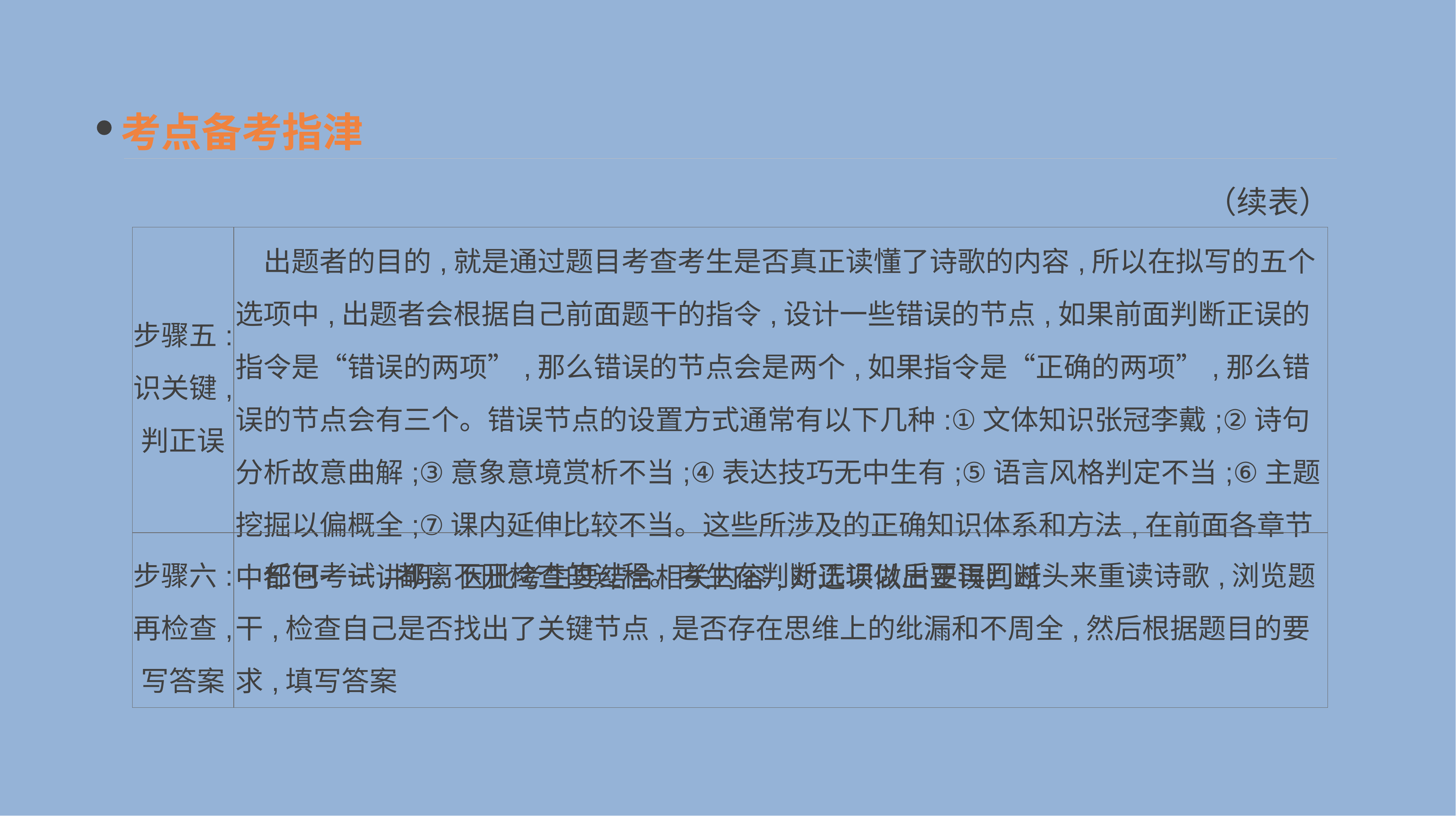

考点备考指津

（续表）
| 步骤五: 识关键, 判正误 | 出题者的目的,就是通过题目考查考生是否真正读懂了诗歌的内容,所以在拟写的五个选项中,出题者会根据自己前面题干的指令,设计一些错误的节点,如果前面判断正误的指令是“错误的两项”,那么错误的节点会是两个,如果指令是“正确的两项”,那么错误的节点会有三个。错误节点的设置方式通常有以下几种:①文体知识张冠李戴;②诗句分析故意曲解;③意象意境赏析不当;④表达技巧无中生有;⑤语言风格判定不当;⑥主题挖掘以偏概全;⑦课内延伸比较不当。这些所涉及的正确知识体系和方法,在前面各章节中都已一一讲明。因此考生要结合相关内容,对选项做出正误判断 |
| --- | --- |
| 步骤六: 再检查, 写答案 | 任何考试,都离不开检查的过程。考生在判断正误以后要再回过头来重读诗歌,浏览题干,检查自己是否找出了关键节点,是否存在思维上的纰漏和不周全,然后根据题目的要求,填写答案 |